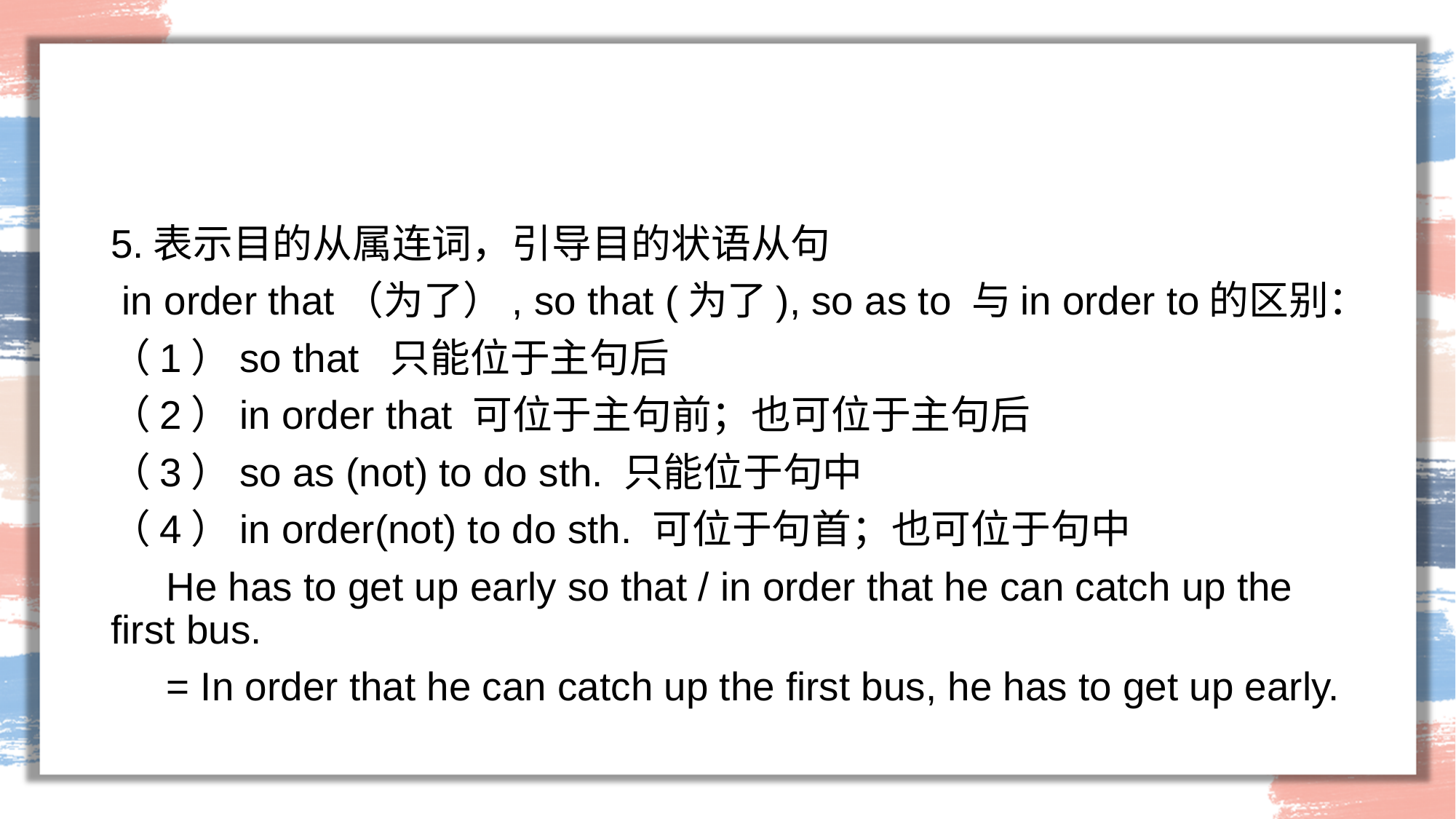

#
5.表示目的从属连词，引导目的状语从句
 in order that（为了）, so that (为了), so as to 与in order to的区别：
（1）so that  只能位于主句后
（2）in order that 可位于主句前；也可位于主句后
（3）so as (not) to do sth. 只能位于句中
（4）in order(not) to do sth. 可位于句首；也可位于句中
     He has to get up early so that / in order that he can catch up the first bus.
     = In order that he can catch up the first bus, he has to get up early.